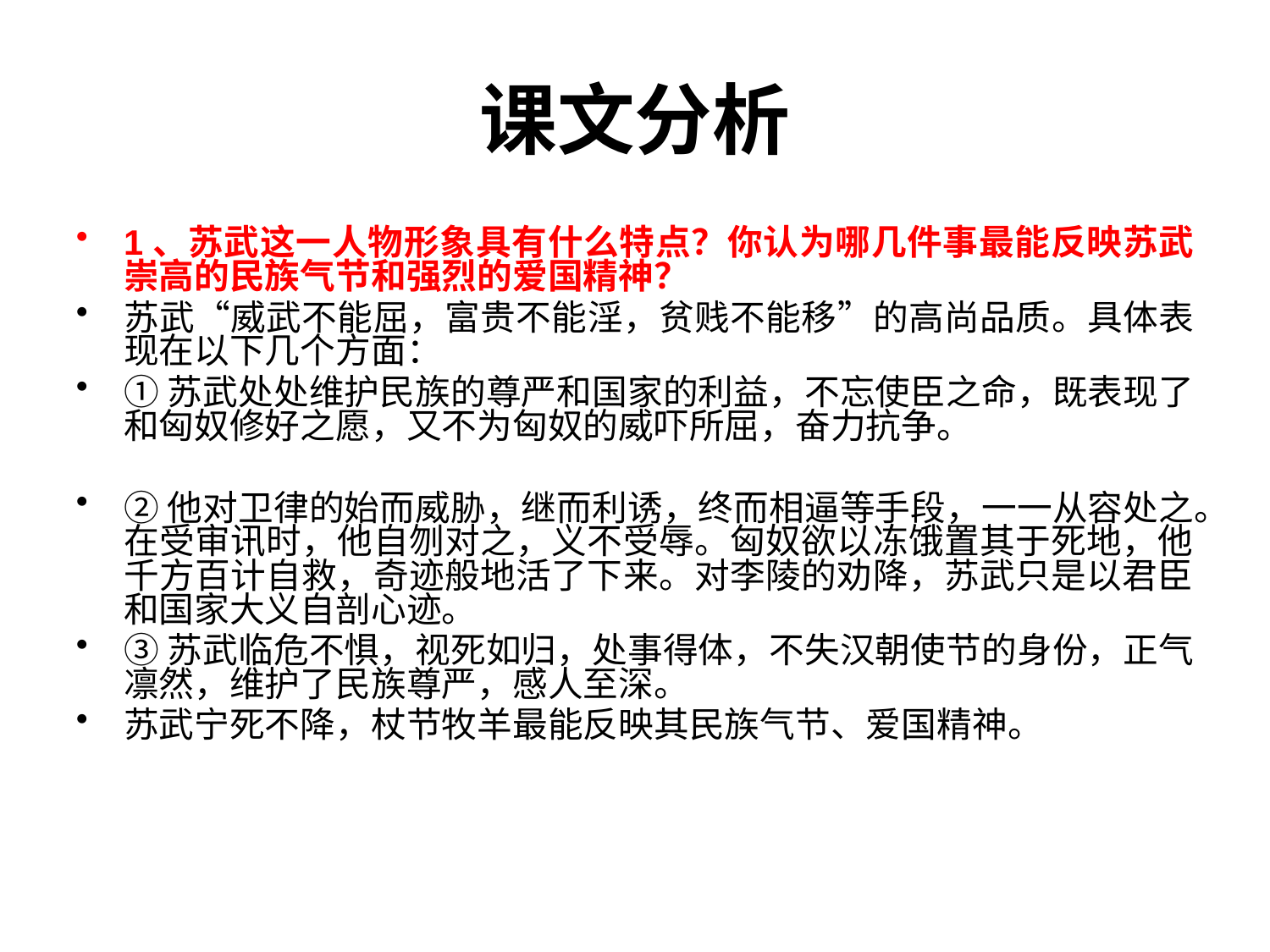

# 课文分析
1、苏武这一人物形象具有什么特点？你认为哪几件事最能反映苏武崇高的民族气节和强烈的爱国精神？
苏武“威武不能屈，富贵不能淫，贫贱不能移”的高尚品质。具体表现在以下几个方面：
①苏武处处维护民族的尊严和国家的利益，不忘使臣之命，既表现了和匈奴修好之愿，又不为匈奴的威吓所屈，奋力抗争。

②他对卫律的始而威胁，继而利诱，终而相逼等手段，一一从容处之。在受审讯时，他自刎对之，义不受辱。匈奴欲以冻饿置其于死地，他千方百计自救，奇迹般地活了下来。对李陵的劝降，苏武只是以君臣和国家大义自剖心迹。
③苏武临危不惧，视死如归，处事得体，不失汉朝使节的身份，正气凛然，维护了民族尊严，感人至深。
苏武宁死不降，杖节牧羊最能反映其民族气节、爱国精神。